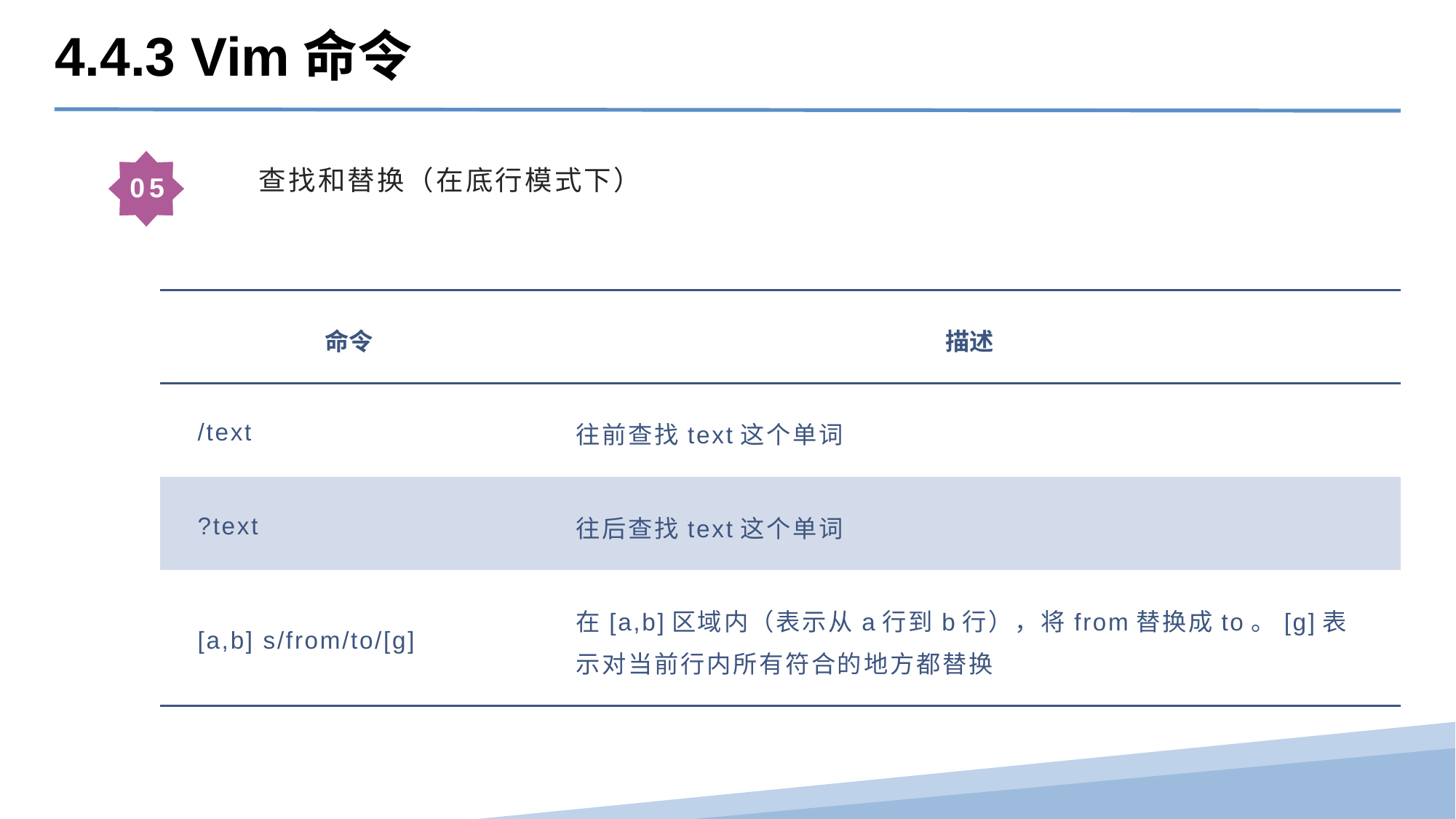

4.4.3 Vim命令
 查找和替换（在底行模式下）

05
| 命令 | 描述 |
| --- | --- |
| /text | 往前查找text这个单词 |
| ?text | 往后查找text这个单词 |
| [a,b] s/from/to/[g] | 在[a,b]区域内（表示从a行到b行），将from替换成to。[g]表示对当前行内所有符合的地方都替换 |